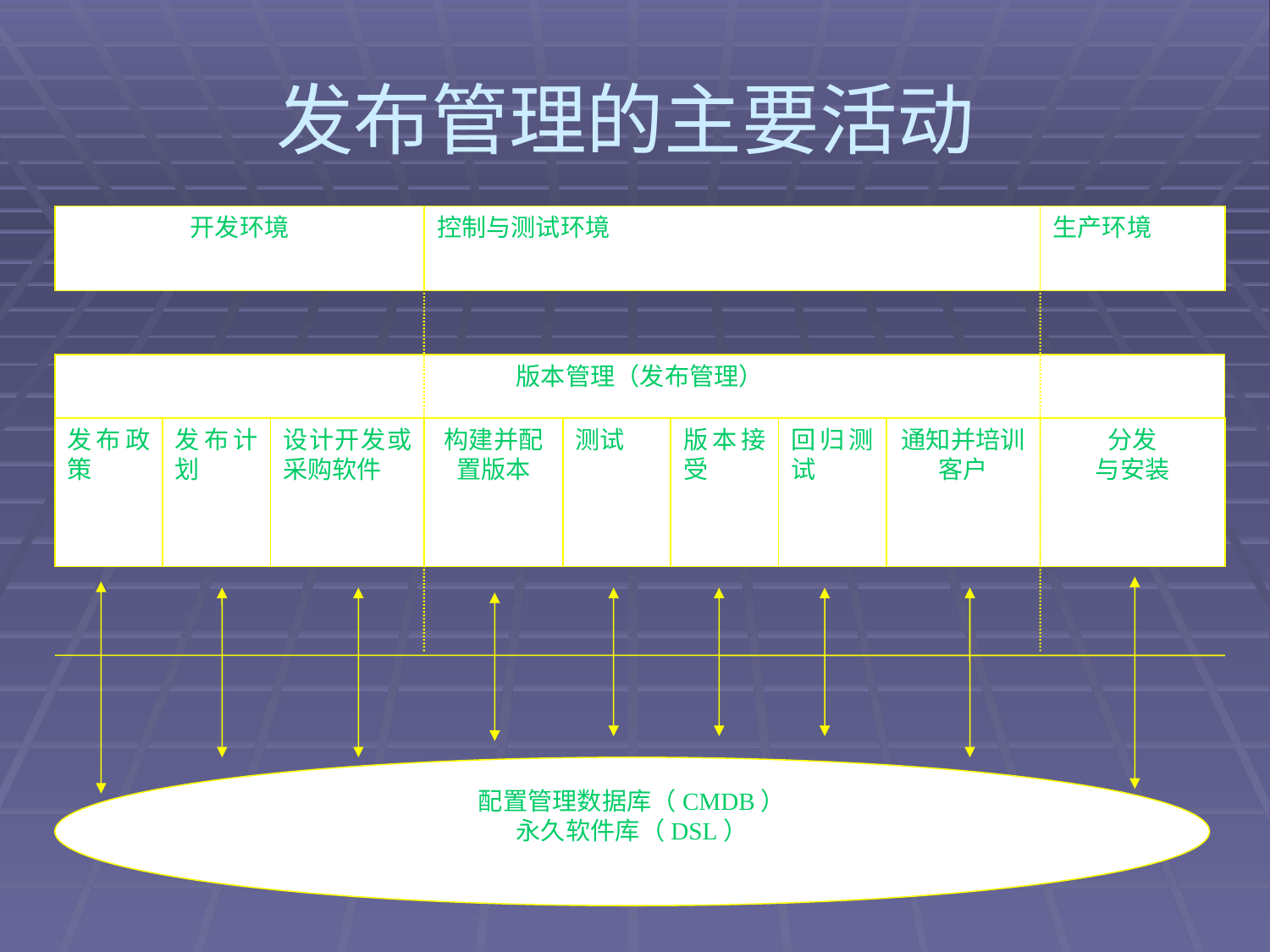

# 发布管理的主要活动
开发环境
控制与测试环境
生产环境

版本管理（发布管理）
发布政策
发布计划
设计开发或采购软件
构建并配置版本
测试
版本接受
回归测试
通知并培训客户
分发
与安装

配置管理数据库（CMDB）
永久软件库（DSL）